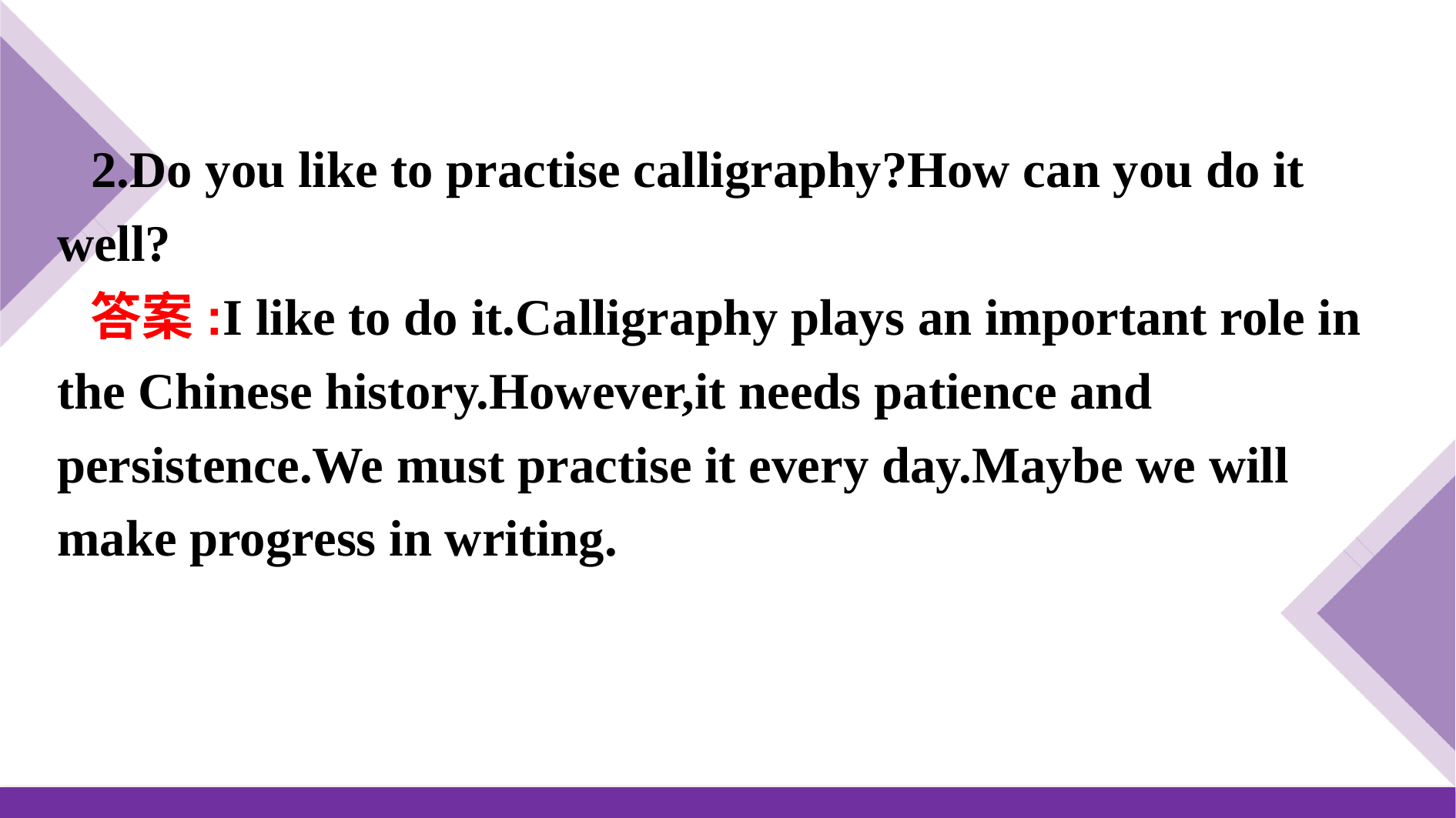

2.Do you like to practise calligraphy?How can you do it well?
答案:I like to do it.Calligraphy plays an important role in the Chinese history.However,it needs patience and persistence.We must practise it every day.Maybe we will make progress in writing.